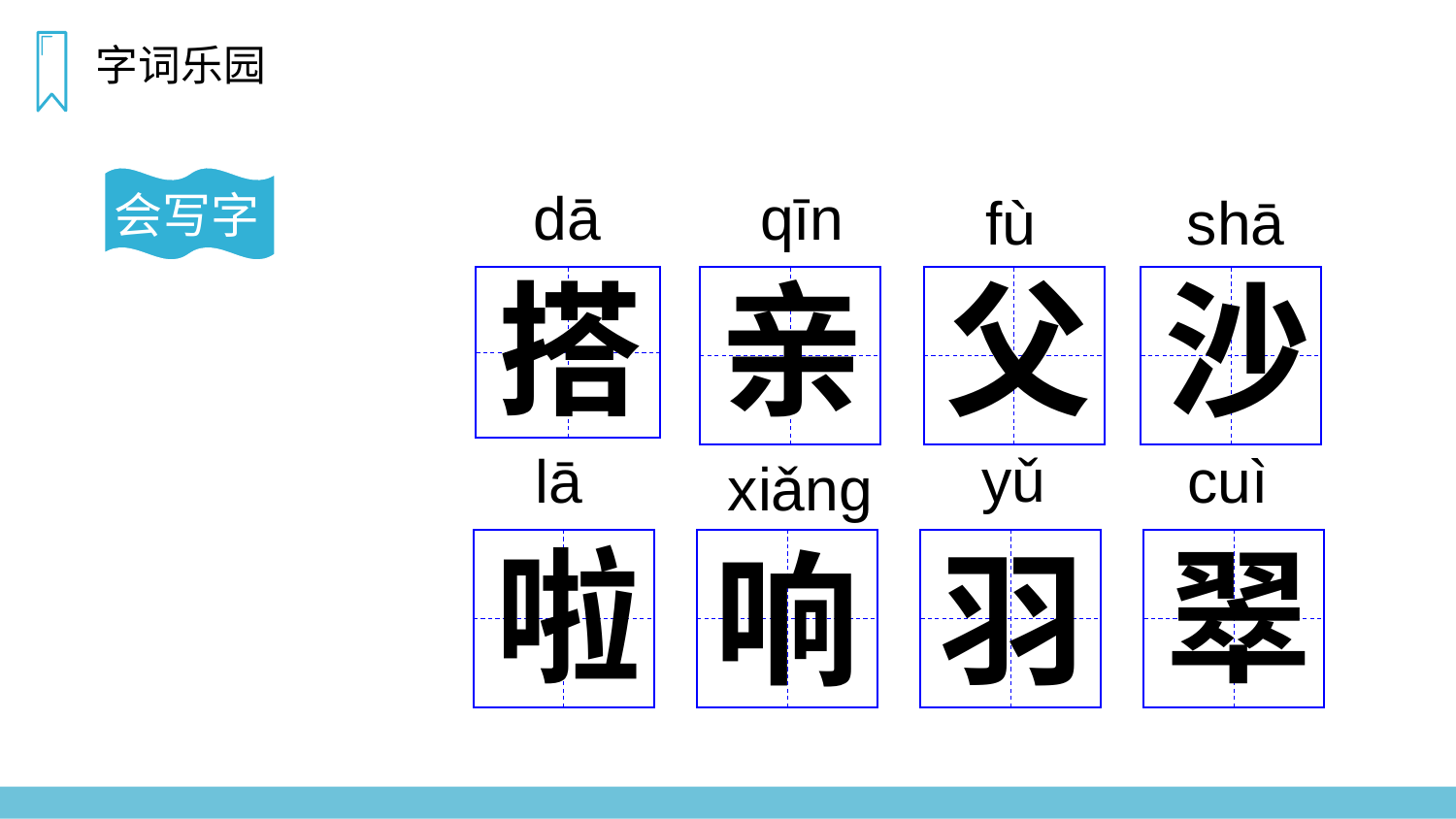

字词乐园
会写字
dā

qīn
shā
fù
搭
亲
父
沙

yǔ
lā
cuì
xiǎng
啦
翠
响
羽